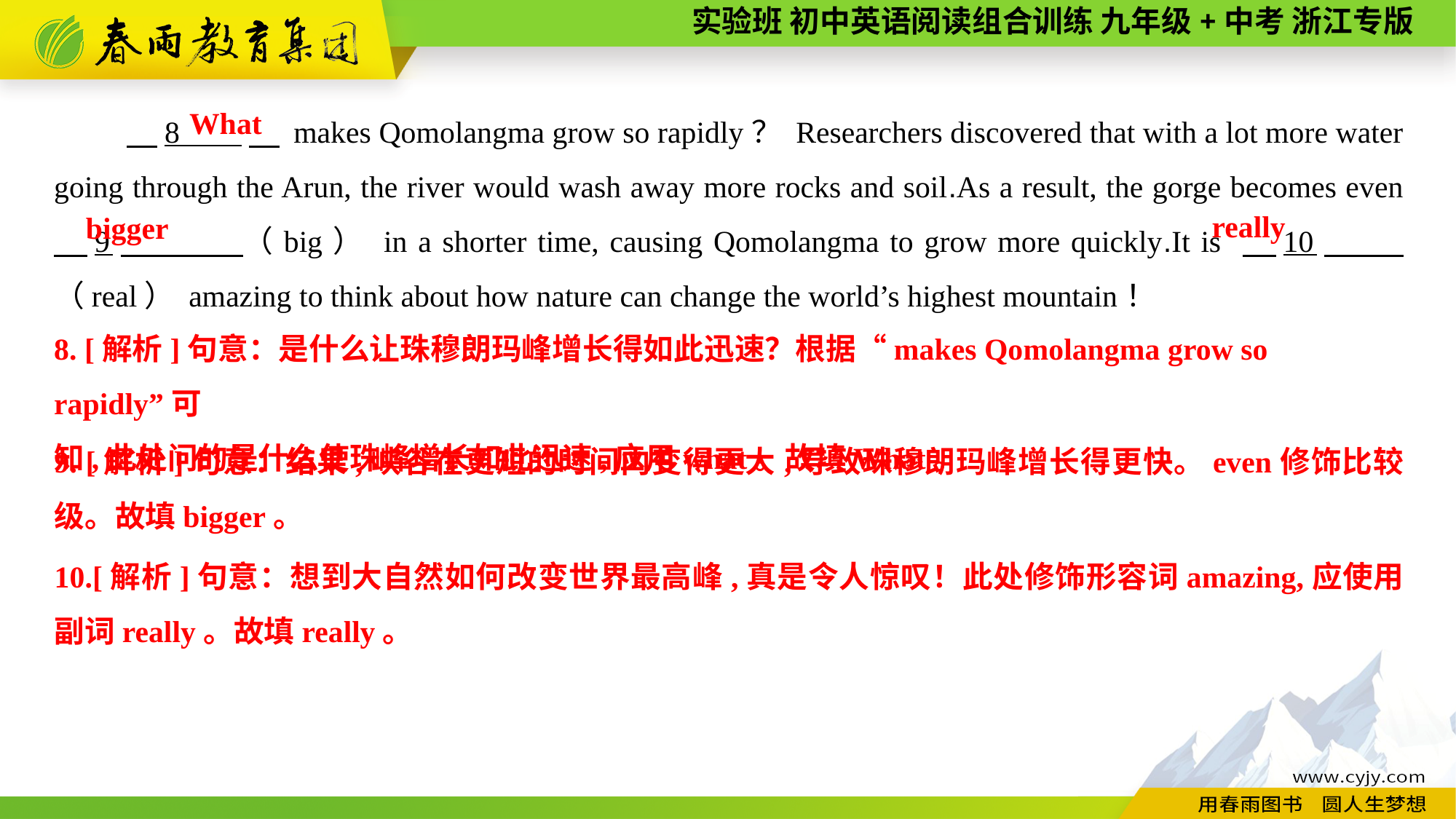

8        　 makes Qomolangma grow so rapidly？ Researchers discovered that with a lot more water going through the Arun, the river would wash away more rocks and soil.As a result, the gorge becomes even 　9　         （big） in a shorter time, causing Qomolangma to grow more quickly.It is 　10　      （real） amazing to think about how nature can change the world’s highest mountain！
What
 really
bigger
8. [解析]句意：是什么让珠穆朗玛峰增长得如此迅速？根据“makes Qomolangma grow so rapidly”可
知,此处问的是什么使珠峰增长如此迅速,应用what。故填What。
9. [解析]句意：结果,峡谷在更短的时间内变得更大,导致珠穆朗玛峰增长得更快。even修饰比较级。故填bigger。
10.[解析]句意：想到大自然如何改变世界最高峰,真是令人惊叹！此处修饰形容词amazing,应使用副词really。故填really。